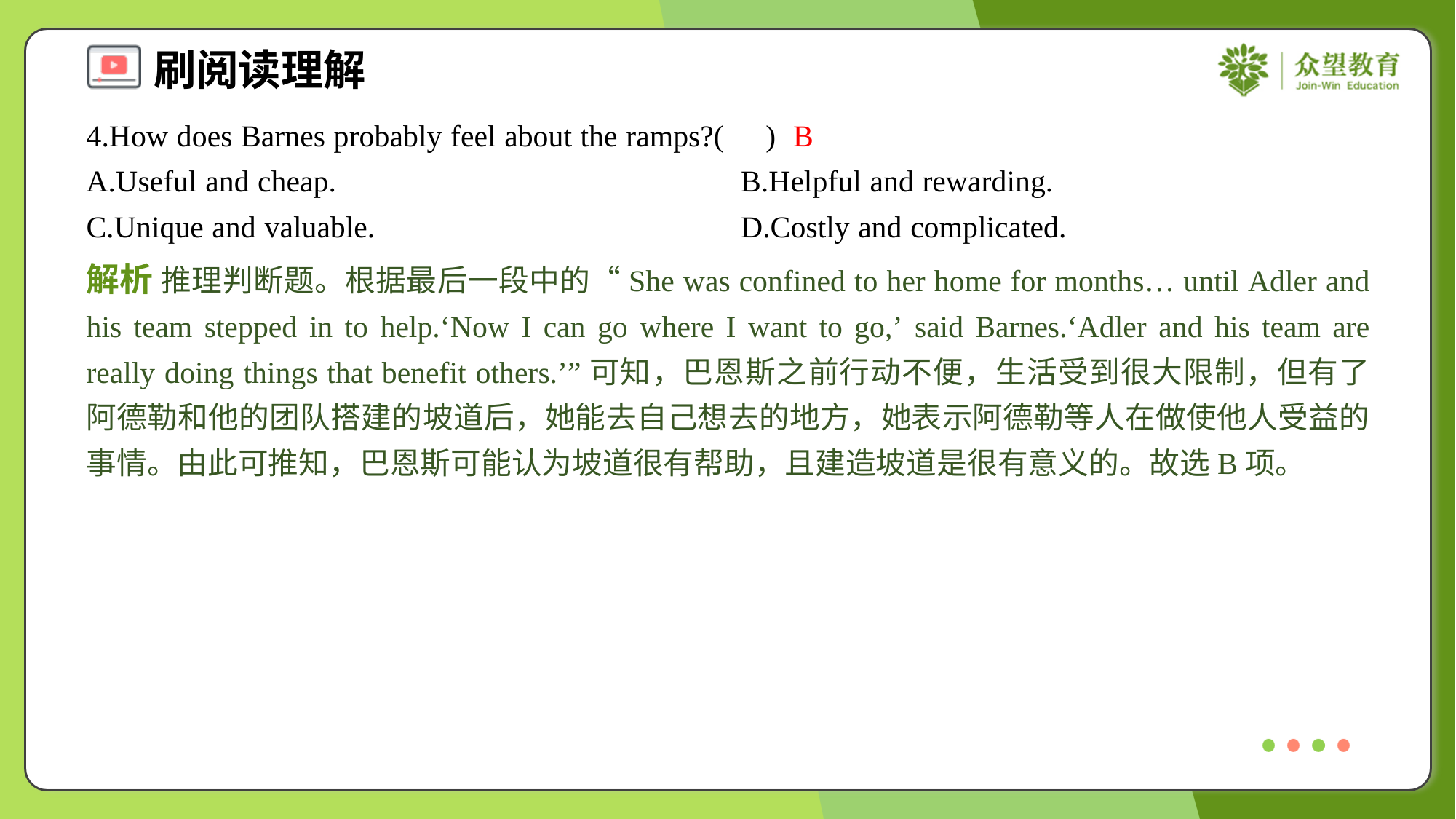

4.How does Barnes probably feel about the ramps?(     )
B
A.Useful and cheap.	B.Helpful and rewarding.
C.Unique and valuable.	D.Costly and complicated.
解析 推理判断题。根据最后一段中的“She was confined to her home for months… until Adler and his team stepped in to help.‘Now I can go where I want to go,’ said Barnes.‘Adler and his team are really doing things that benefit others.’”可知，巴恩斯之前行动不便，生活受到很大限制，但有了阿德勒和他的团队搭建的坡道后，她能去自己想去的地方，她表示阿德勒等人在做使他人受益的事情。由此可推知，巴恩斯可能认为坡道很有帮助，且建造坡道是很有意义的。故选B项。